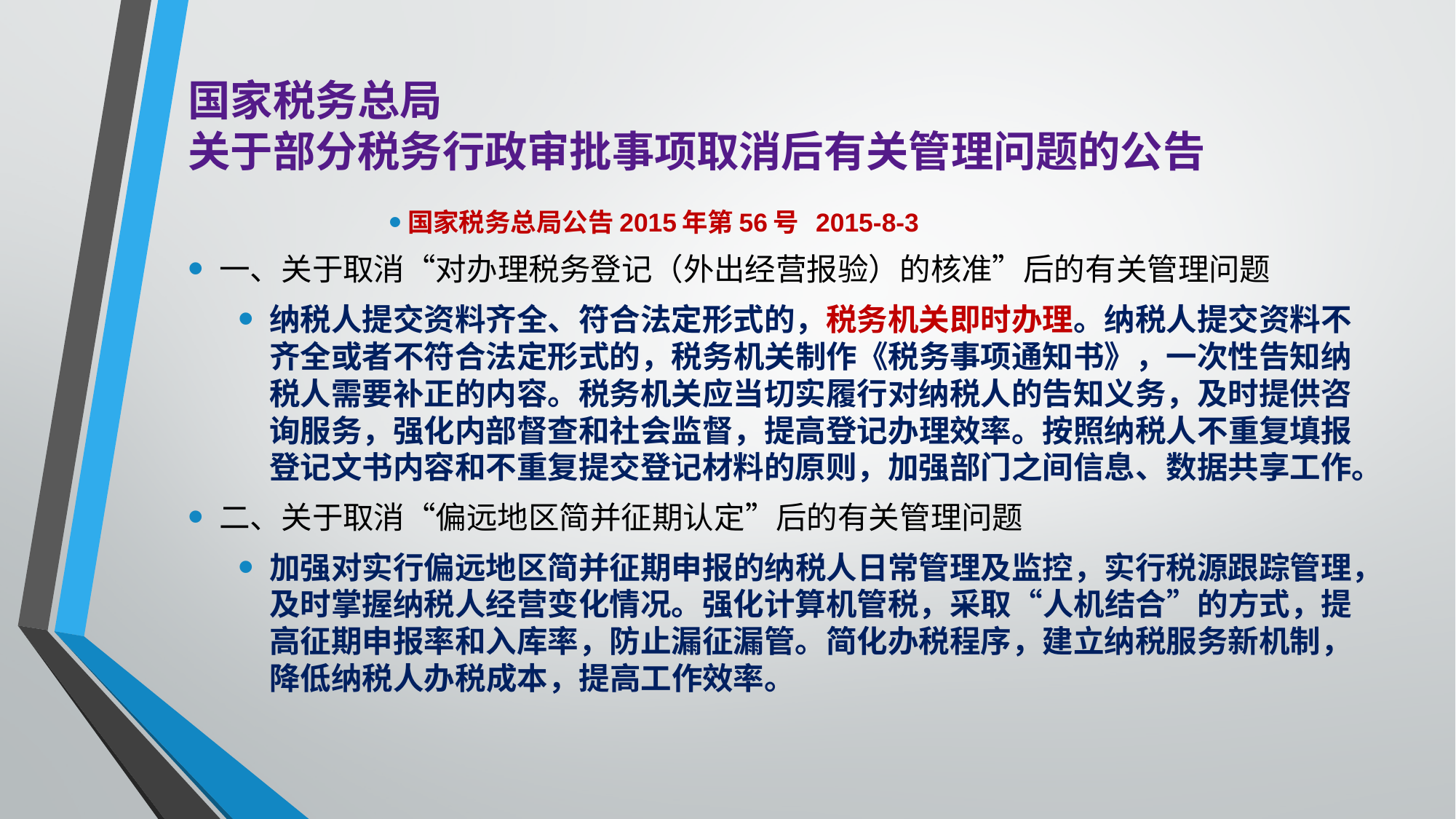

# 国家税务总局 关于部分税务行政审批事项取消后有关管理问题的公告
国家税务总局公告2015年第56号  2015-8-3
一、关于取消“对办理税务登记（外出经营报验）的核准”后的有关管理问题
纳税人提交资料齐全、符合法定形式的，税务机关即时办理。纳税人提交资料不齐全或者不符合法定形式的，税务机关制作《税务事项通知书》，一次性告知纳税人需要补正的内容。税务机关应当切实履行对纳税人的告知义务，及时提供咨询服务，强化内部督查和社会监督，提高登记办理效率。按照纳税人不重复填报登记文书内容和不重复提交登记材料的原则，加强部门之间信息、数据共享工作。
二、关于取消“偏远地区简并征期认定”后的有关管理问题
加强对实行偏远地区简并征期申报的纳税人日常管理及监控，实行税源跟踪管理，及时掌握纳税人经营变化情况。强化计算机管税，采取“人机结合”的方式，提高征期申报率和入库率，防止漏征漏管。简化办税程序，建立纳税服务新机制，降低纳税人办税成本，提高工作效率。